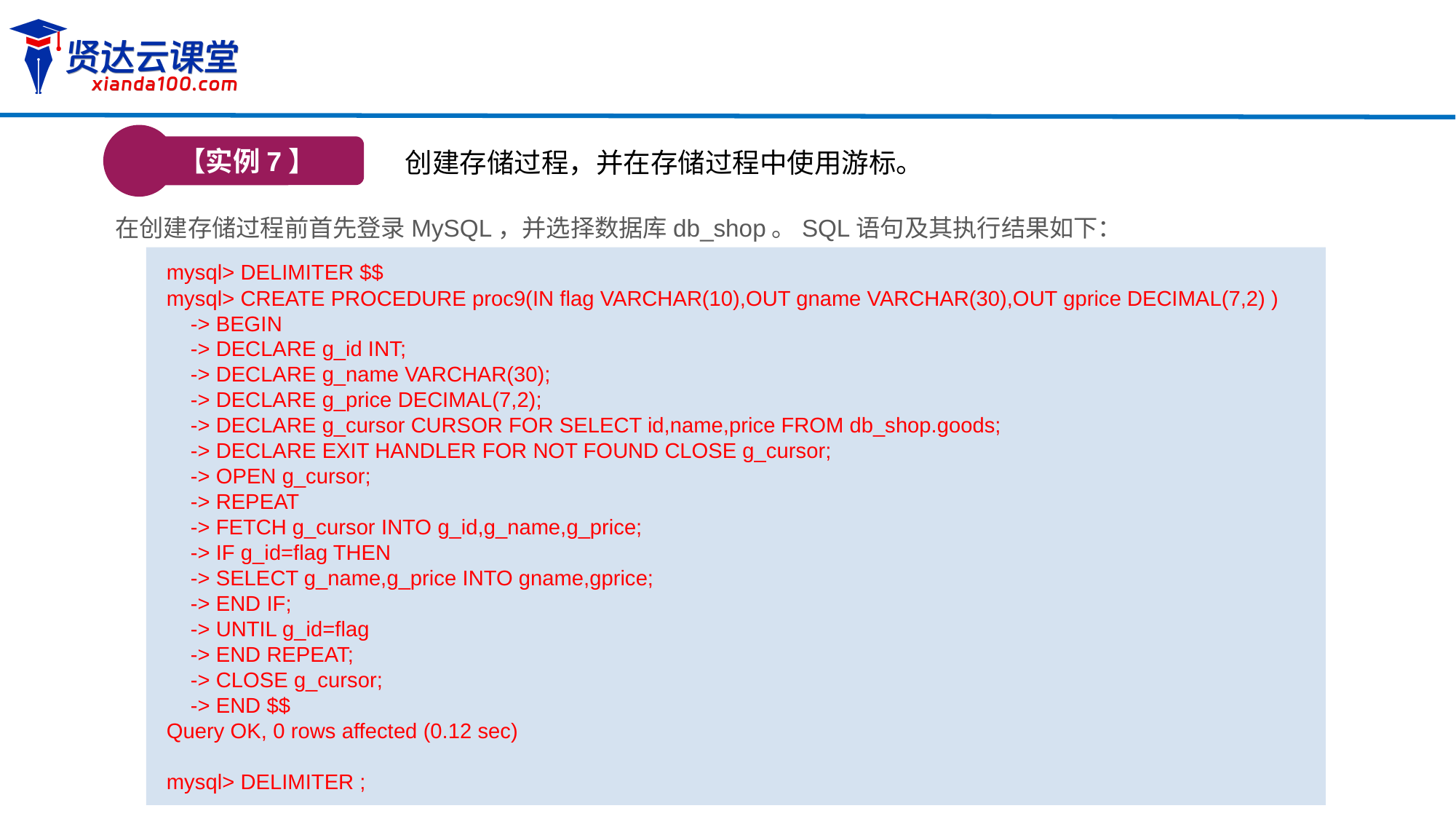

【实例7】
创建存储过程，并在存储过程中使用游标。
在创建存储过程前首先登录MySQL，并选择数据库db_shop。SQL语句及其执行结果如下：

mysql> DELIMITER $$
mysql> CREATE PROCEDURE proc9(IN flag VARCHAR(10),OUT gname VARCHAR(30),OUT gprice DECIMAL(7,2) )
    -> BEGIN
    -> DECLARE g_id INT;
    -> DECLARE g_name VARCHAR(30);
    -> DECLARE g_price DECIMAL(7,2);
    -> DECLARE g_cursor CURSOR FOR SELECT id,name,price FROM db_shop.goods;
    -> DECLARE EXIT HANDLER FOR NOT FOUND CLOSE g_cursor;
    -> OPEN g_cursor;
    -> REPEAT
    -> FETCH g_cursor INTO g_id,g_name,g_price;
    -> IF g_id=flag THEN
    -> SELECT g_name,g_price INTO gname,gprice;
    -> END IF;
    -> UNTIL g_id=flag
    -> END REPEAT;
    -> CLOSE g_cursor;
    -> END $$
Query OK, 0 rows affected (0.12 sec)

mysql> DELIMITER ;